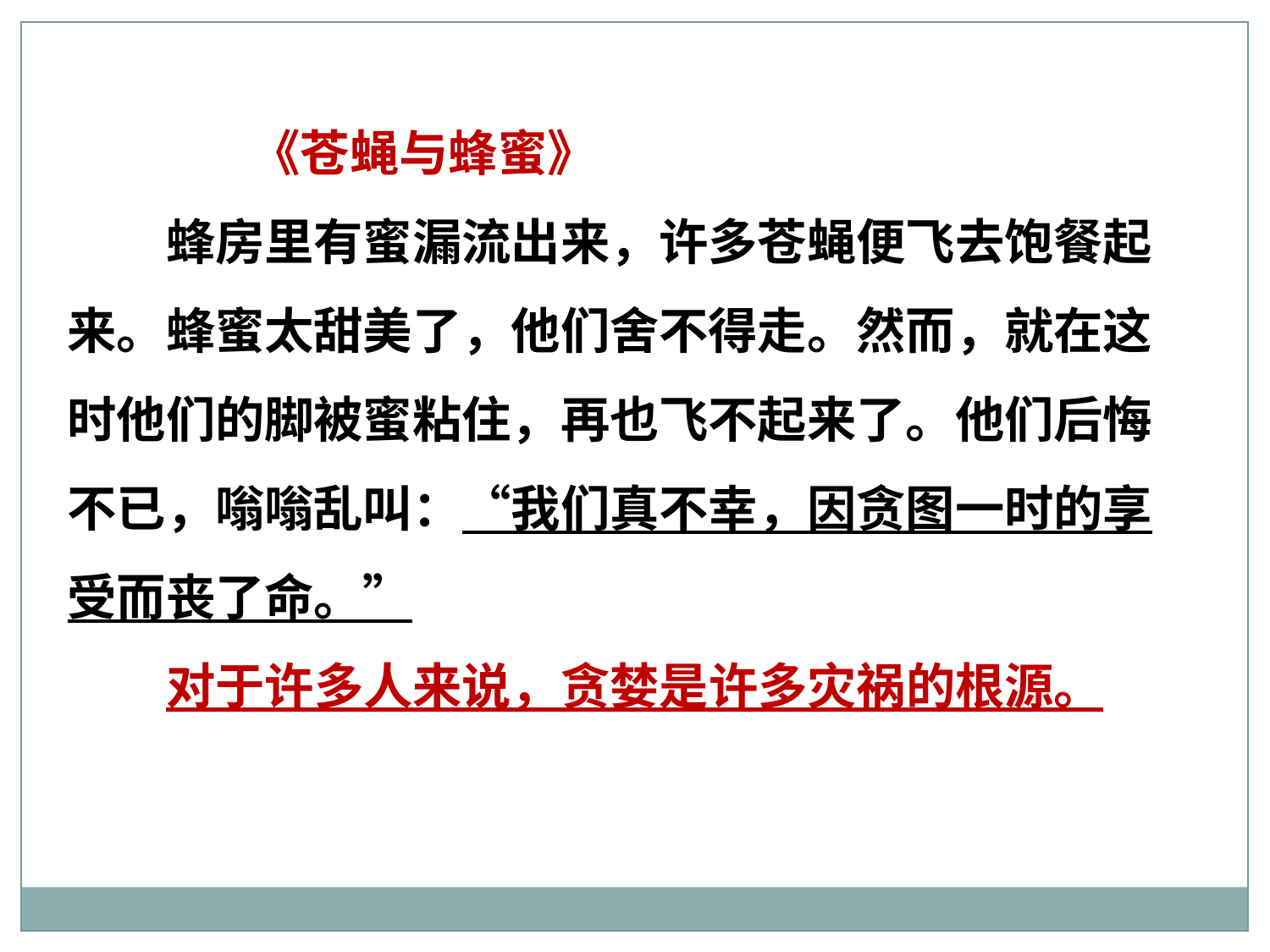

《苍蝇与蜂蜜》
　　蜂房里有蜜漏流出来，许多苍蝇便飞去饱餐起来。蜂蜜太甜美了，他们舍不得走。然而，就在这时他们的脚被蜜粘住，再也飞不起来了。他们后悔不已，嗡嗡乱叫：“我们真不幸，因贪图一时的享受而丧了命。”
　　对于许多人来说，贪婪是许多灾祸的根源。